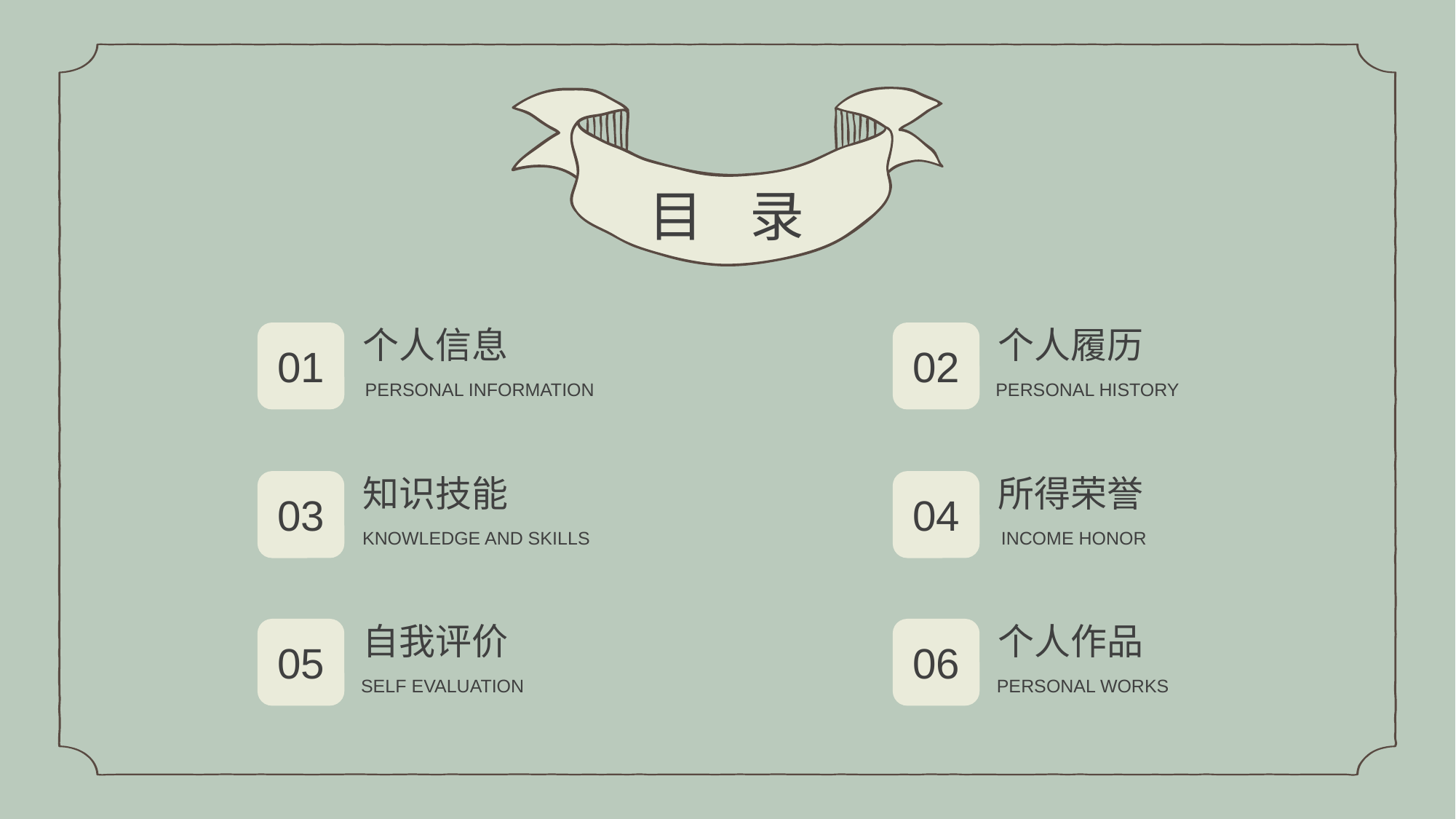

目
录
个人信息
个人履历

01
02
PERSONAL INFORMATION
PERSONAL HISTORY
知识技能
所得荣誉

03
04
KNOWLEDGE AND SKILLS
INCOME HONOR
自我评价
个人作品

05
06
SELF EVALUATION
PERSONAL WORKS